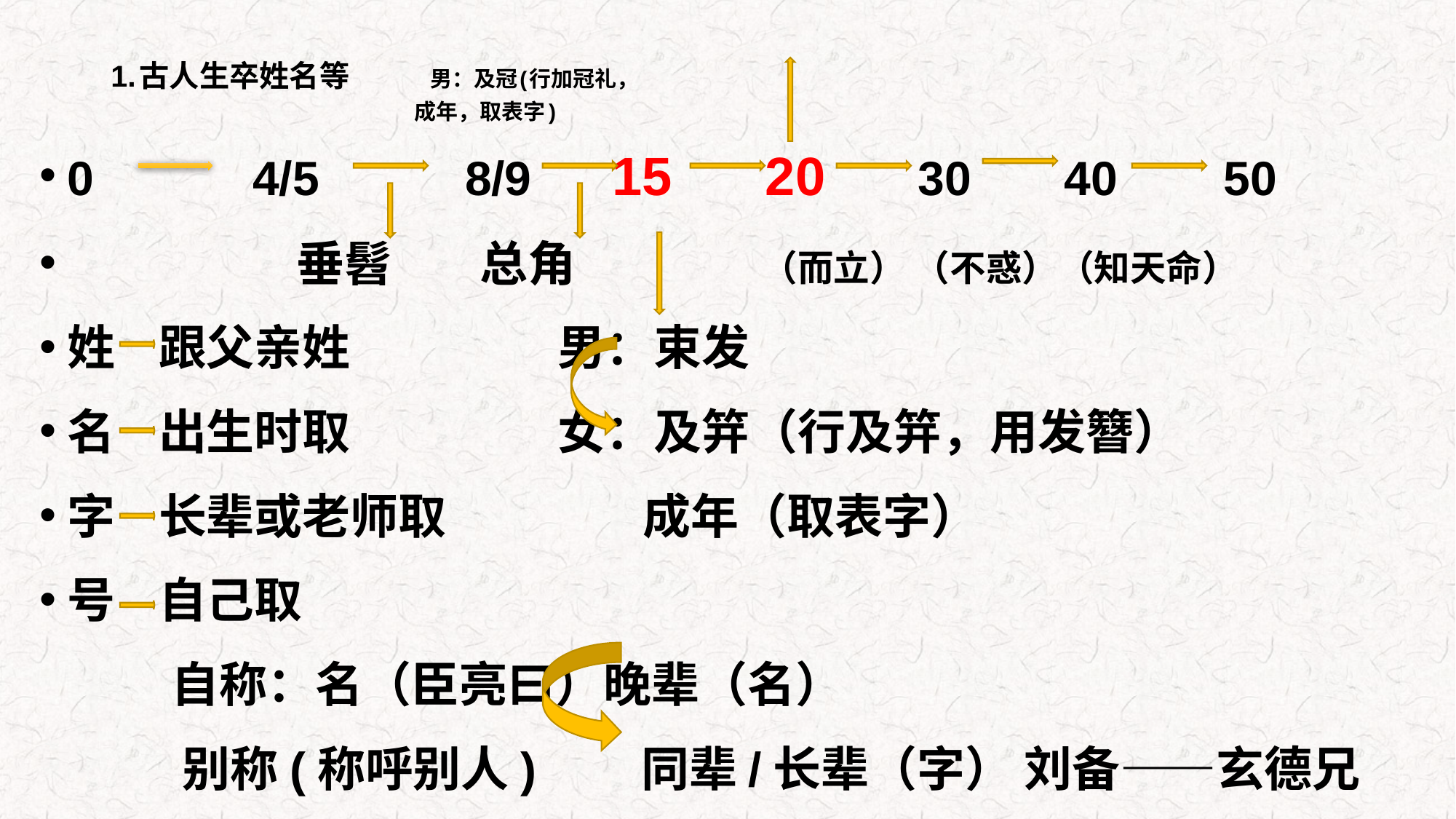

# 1.古人生卒姓名等            男：及冠(行加冠礼， 成年，取表字)

0            4/5           8/9      15       20       30       40        50
                    垂髫        总角                 （而立） （不惑）（知天命）
姓    跟父亲姓                   男：束发
名    出生时取                   女：及笄（行及笄，用发簪）
字    长辈或老师取                  成年（取表字）
号    自己取
           自称：名（臣亮曰）晚辈（名）
            别称(称呼别人)       同辈/长辈（字） 刘备——玄德兄